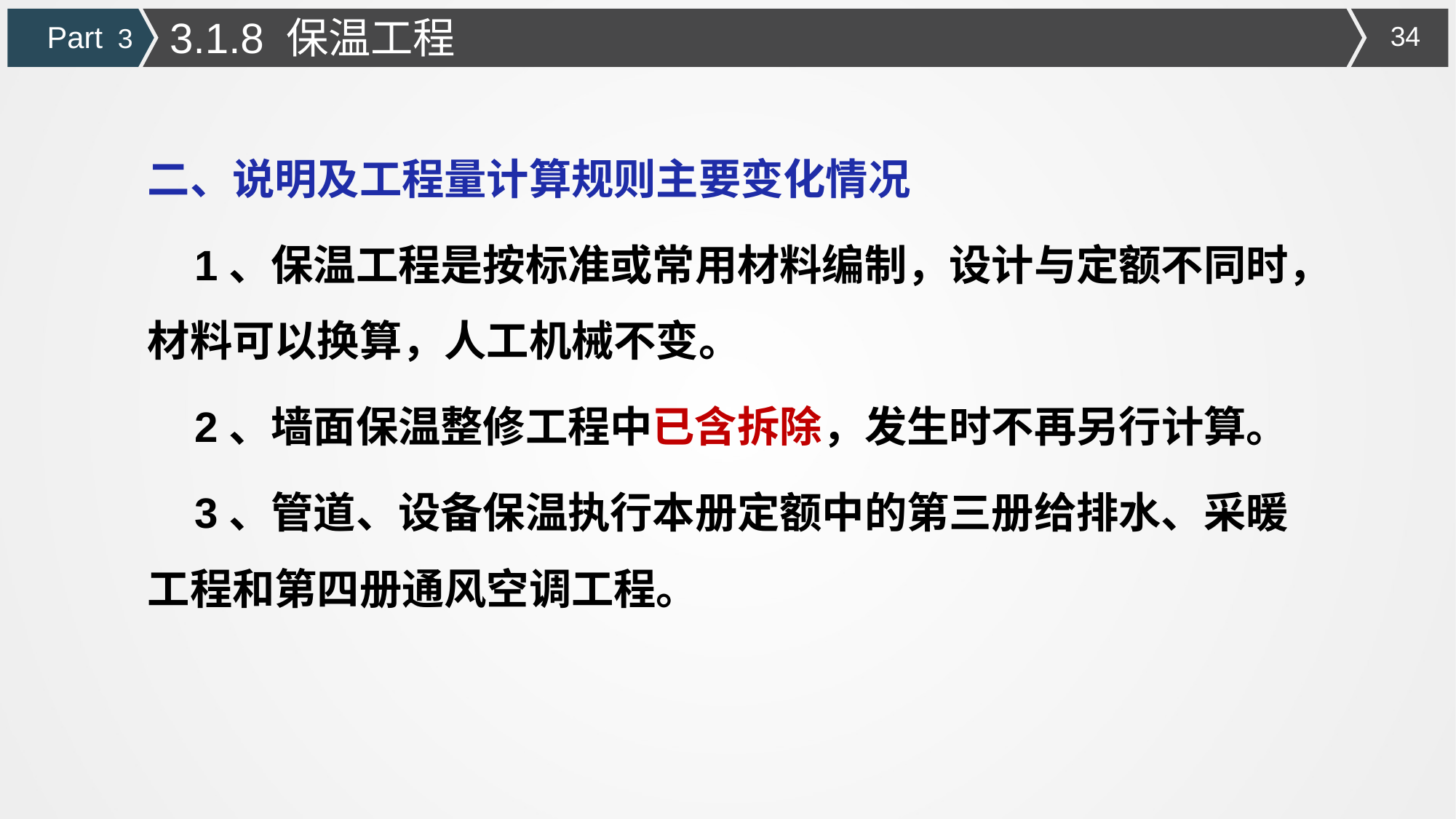

3.1.8 保温工程
Part  3
二、说明及工程量计算规则主要变化情况
    1、保温工程是按标准或常用材料编制，设计与定额不同时，材料可以换算，人工机械不变。
    2、墙面保温整修工程中已含拆除，发生时不再另行计算。
    3、管道、设备保温执行本册定额中的第三册给排水、采暖工程和第四册通风空调工程。